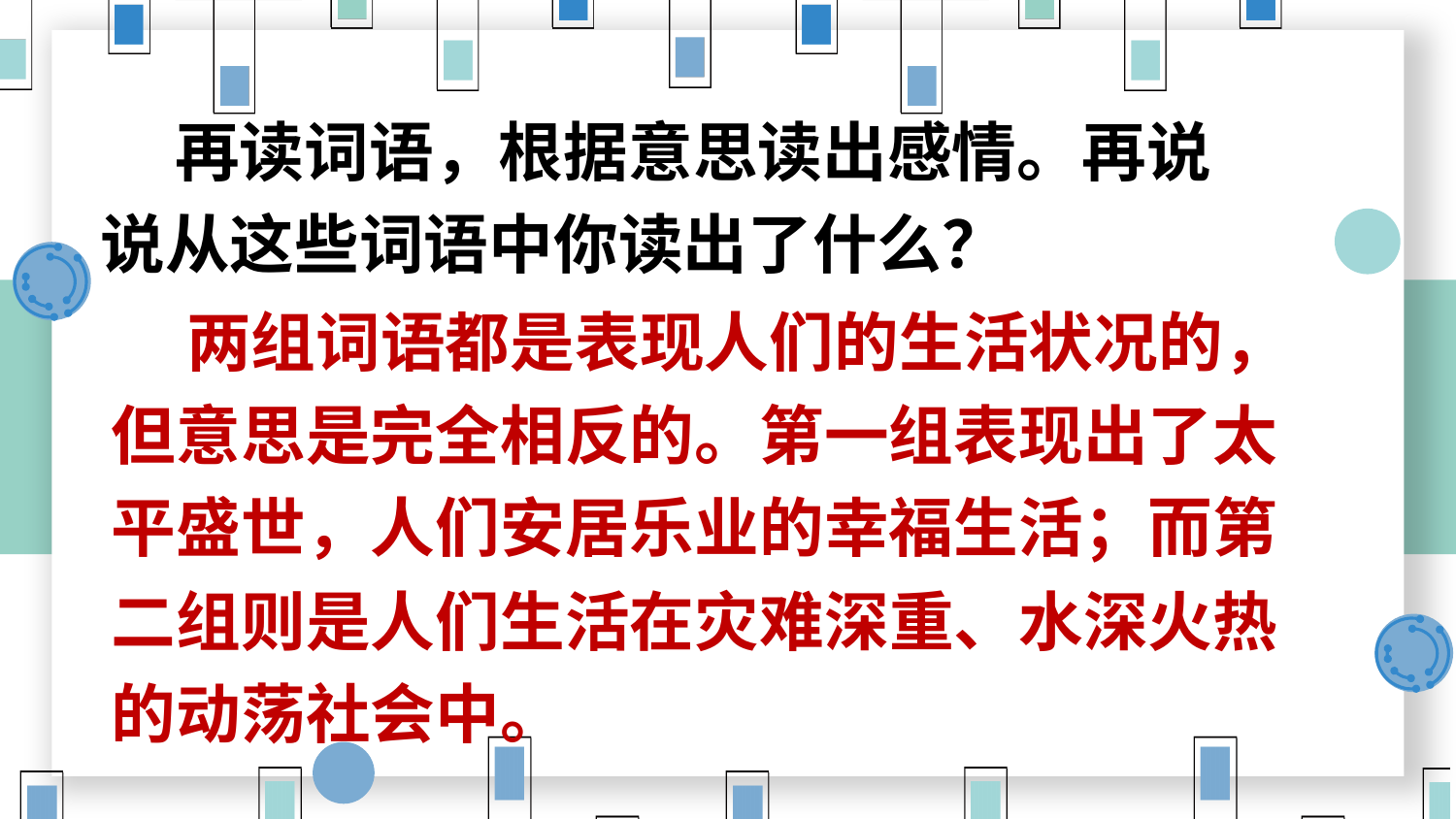

再读词语，根据意思读出感情。再说说从这些词语中你读出了什么？
    两组词语都是表现人们的生活状况的，但意思是完全相反的。第一组表现出了太平盛世，人们安居乐业的幸福生活；而第二组则是人们生活在灾难深重、水深火热的动荡社会中。